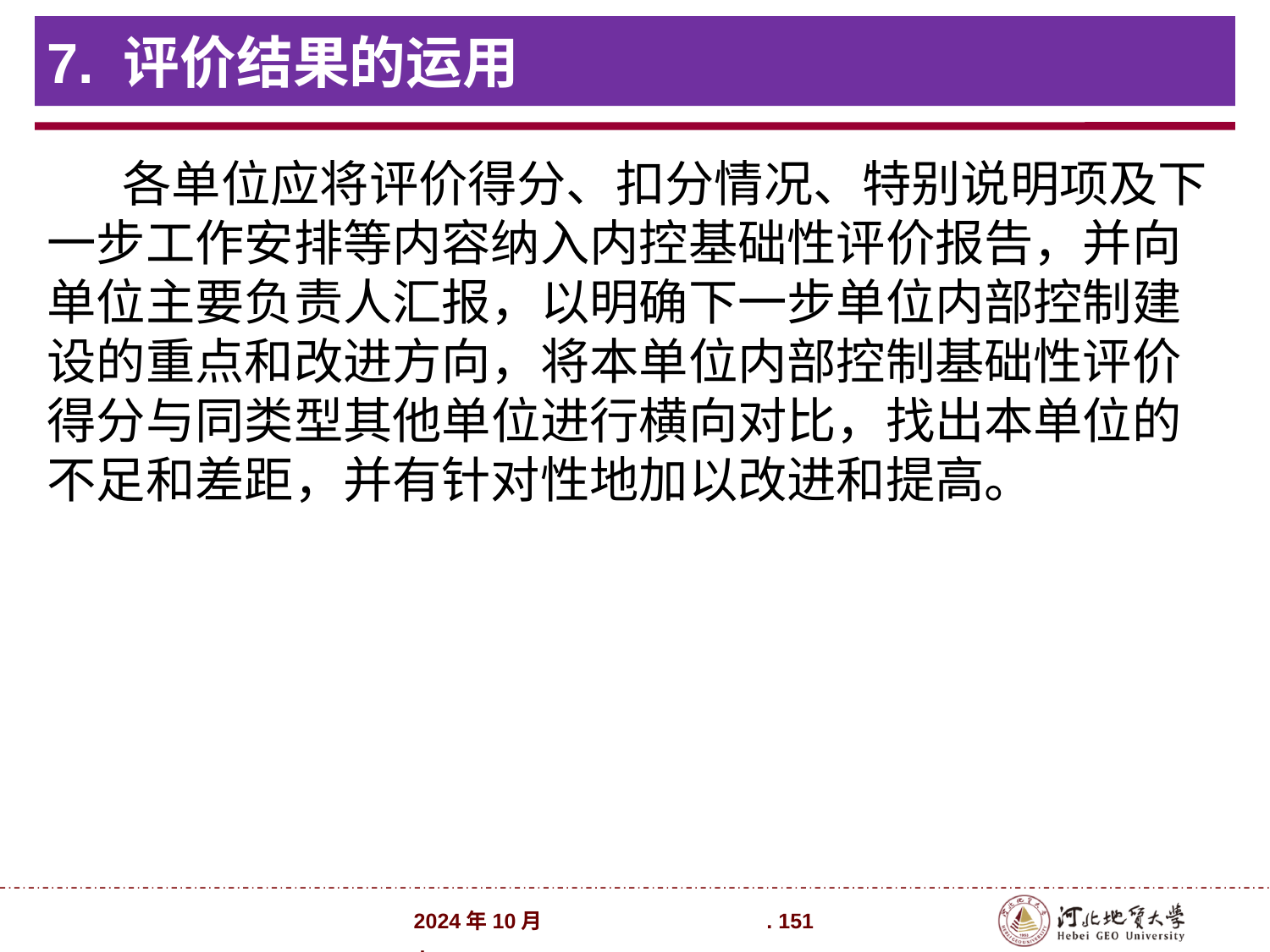

# 7. 评价结果的运用
各单位应将评价得分、扣分情况、特别说明项及下一步工作安排等内容纳入内控基础性评价报告，并向单位主要负责人汇报，以明确下一步单位内部控制建设的重点和改进方向，将本单位内部控制基础性评价得分与同类型其他单位进行横向对比，找出本单位的不足和差距，并有针对性地加以改进和提高。

2024年10月                                             . 151 .